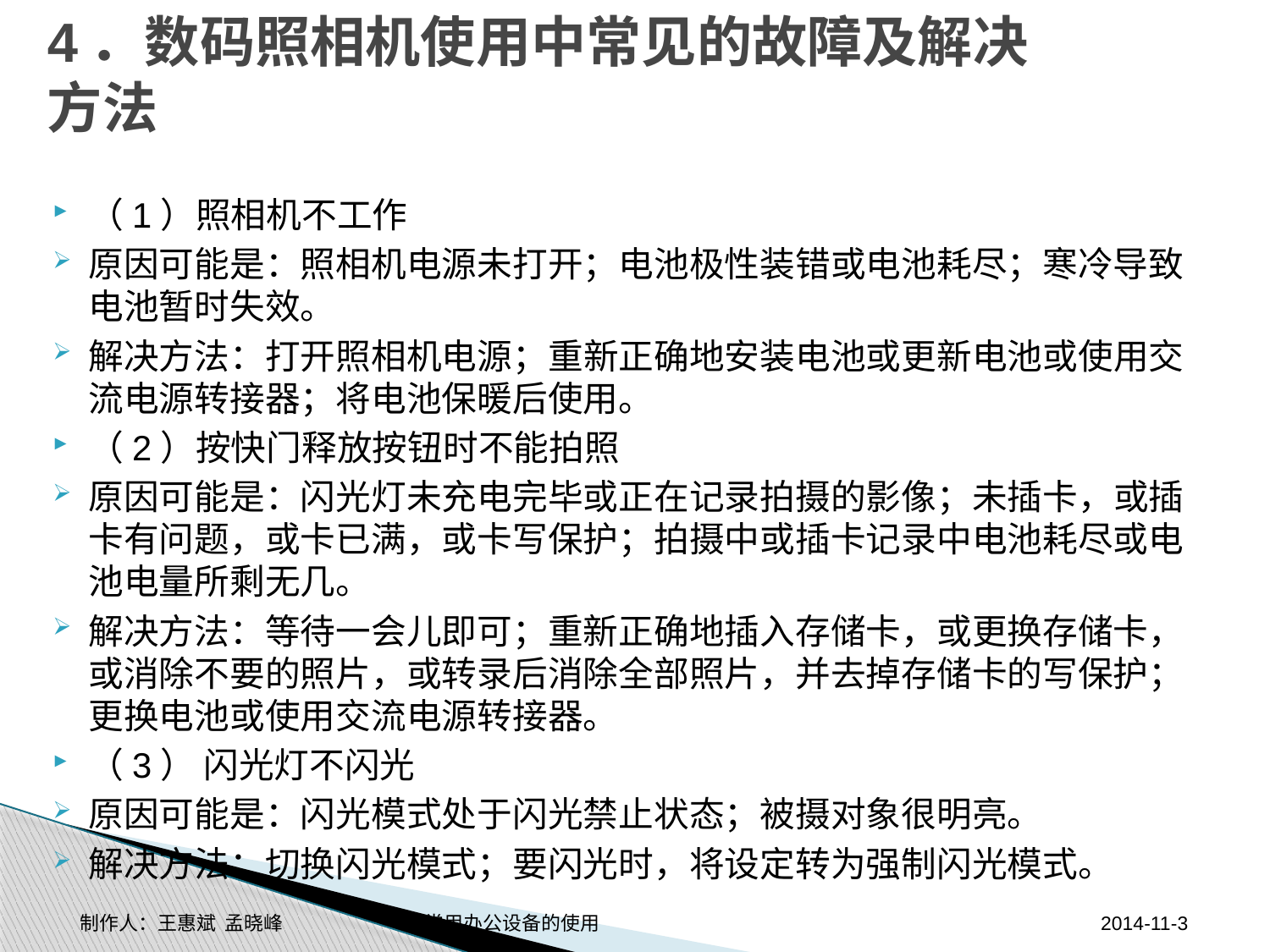

# 4．数码照相机使用中常见的故障及解决方法
（1）照相机不工作
原因可能是：照相机电源未打开；电池极性装错或电池耗尽；寒冷导致电池暂时失效。
解决方法：打开照相机电源；重新正确地安装电池或更新电池或使用交流电源转接器；将电池保暖后使用。
（2）按快门释放按钮时不能拍照
原因可能是：闪光灯未充电完毕或正在记录拍摄的影像；未插卡，或插卡有问题，或卡已满，或卡写保护；拍摄中或插卡记录中电池耗尽或电池电量所剩无几。
解决方法：等待一会儿即可；重新正确地插入存储卡，或更换存储卡，或消除不要的照片，或转录后消除全部照片，并去掉存储卡的写保护；更换电池或使用交流电源转接器。
（3） 闪光灯不闪光
原因可能是：闪光模式处于闪光禁止状态；被摄对象很明亮。
解决方法：切换闪光模式；要闪光时，将设定转为强制闪光模式。

制作人：王惠斌  孟晓峰                                常用办公设备的使用
2014-11-3